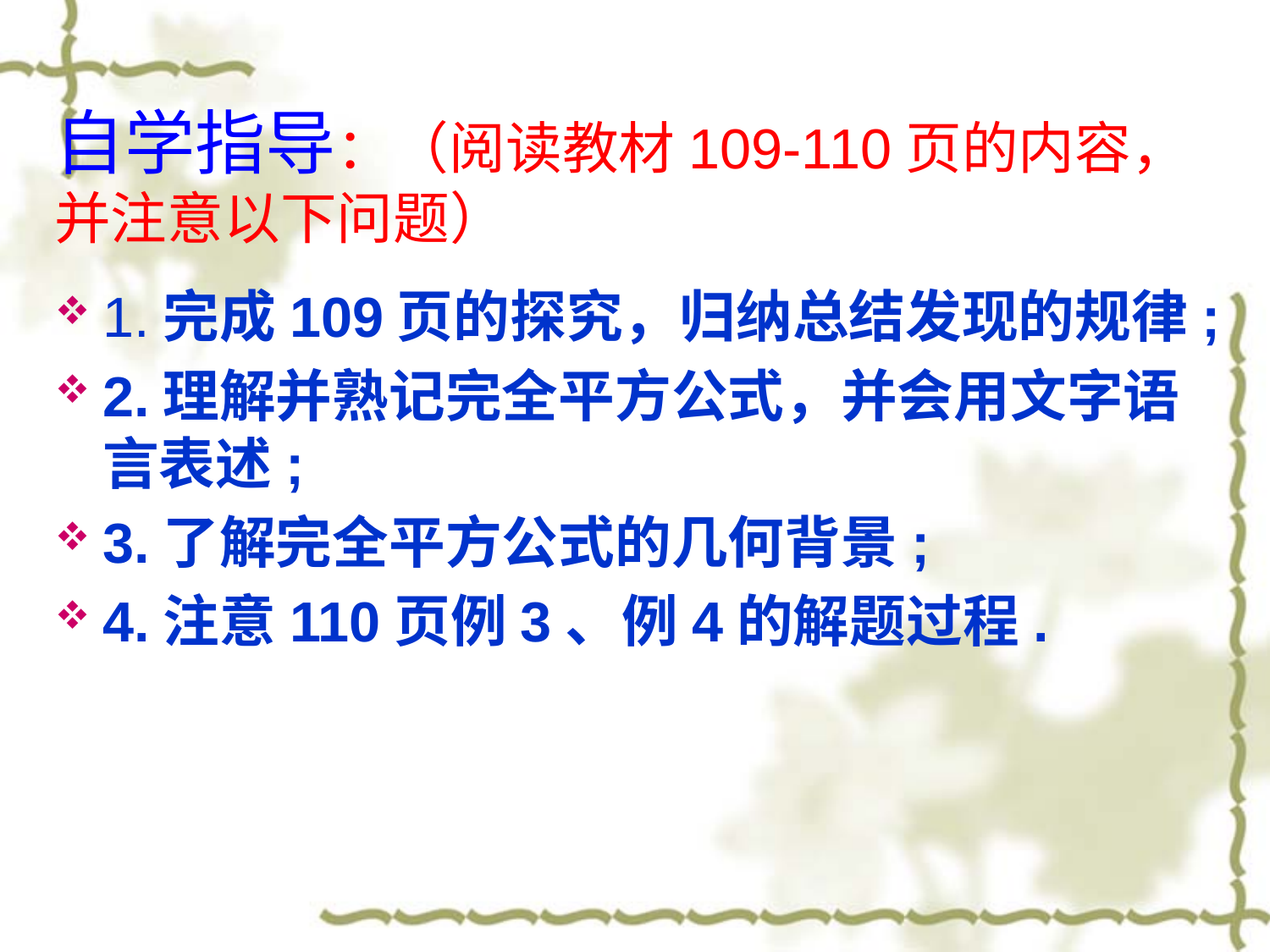

# 自学指导：（阅读教材109-110页的内容，并注意以下问题）
1.完成109页的探究，归纳总结发现的规律;
2.理解并熟记完全平方公式，并会用文字语言表述;
3.了解完全平方公式的几何背景;
4.注意110页例3、例4的解题过程.